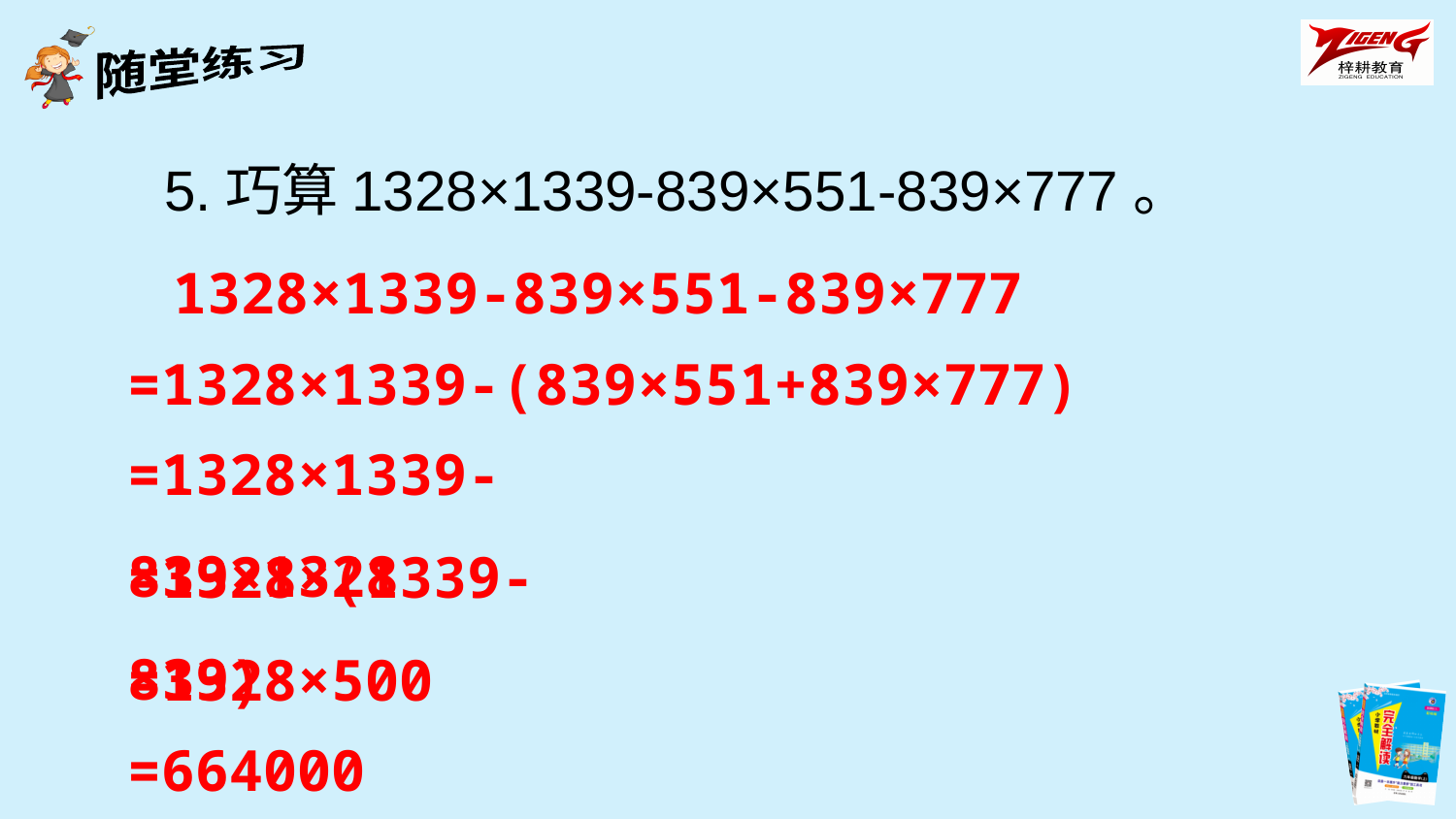

5.巧算1328×1339-839×551-839×777。
1328×1339-839×551-839×777
=1328×1339-(839×551+839×777)
=1328×1339-839×1328
=1328×(1339-839)
=1328×500
=664000